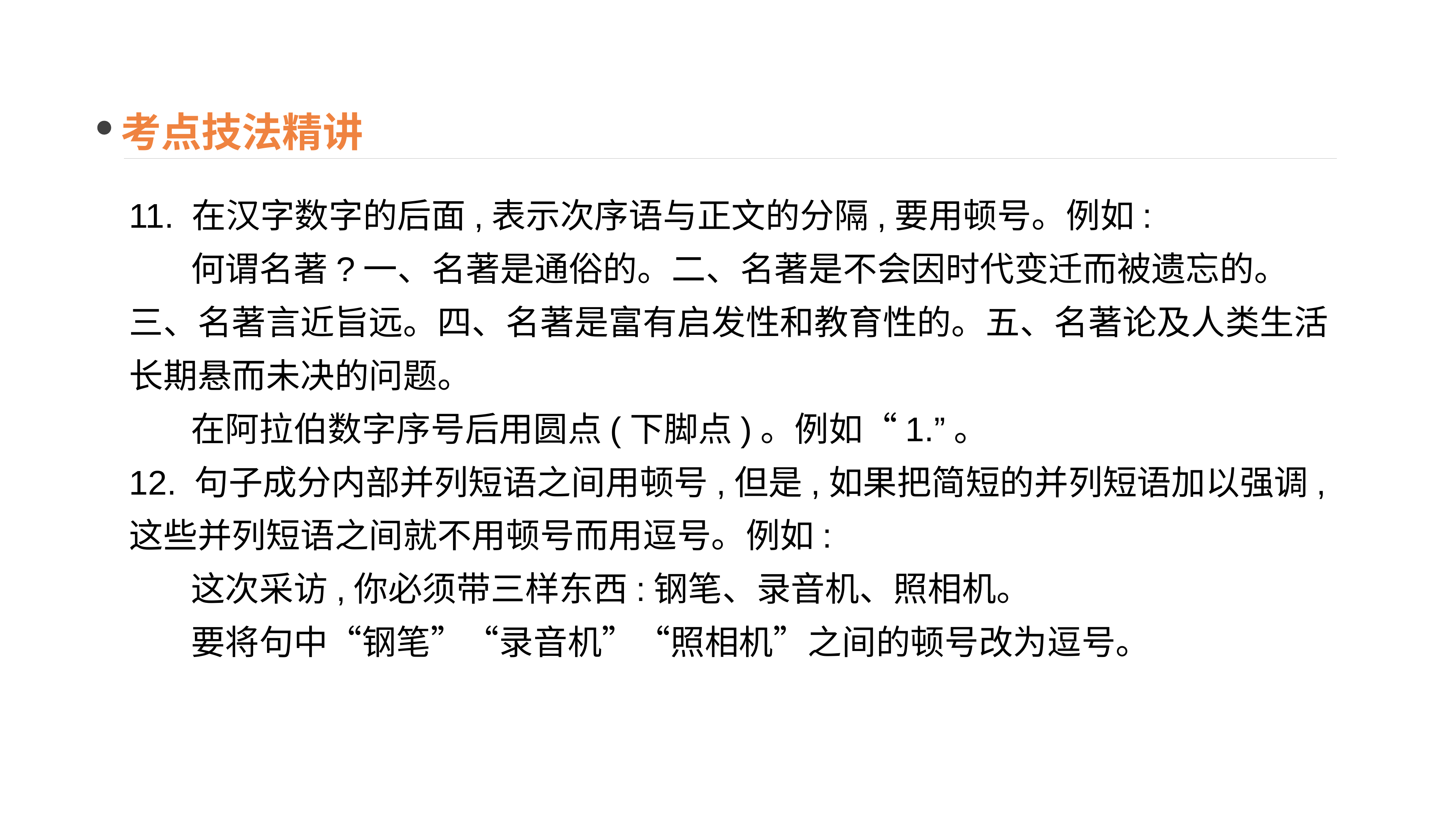

考点技法精讲

11. 在汉字数字的后面,表示次序语与正文的分隔,要用顿号。例如:
       何谓名著?一、名著是通俗的。二、名著是不会因时代变迁而被遗忘的。三、名著言近旨远。四、名著是富有启发性和教育性的。五、名著论及人类生活长期悬而未决的问题。
       在阿拉伯数字序号后用圆点(下脚点)。例如“1.”。
12. 句子成分内部并列短语之间用顿号,但是,如果把简短的并列短语加以强调,这些并列短语之间就不用顿号而用逗号。例如:
       这次采访,你必须带三样东西:钢笔、录音机、照相机。
       要将句中“钢笔”“录音机”“照相机”之间的顿号改为逗号。